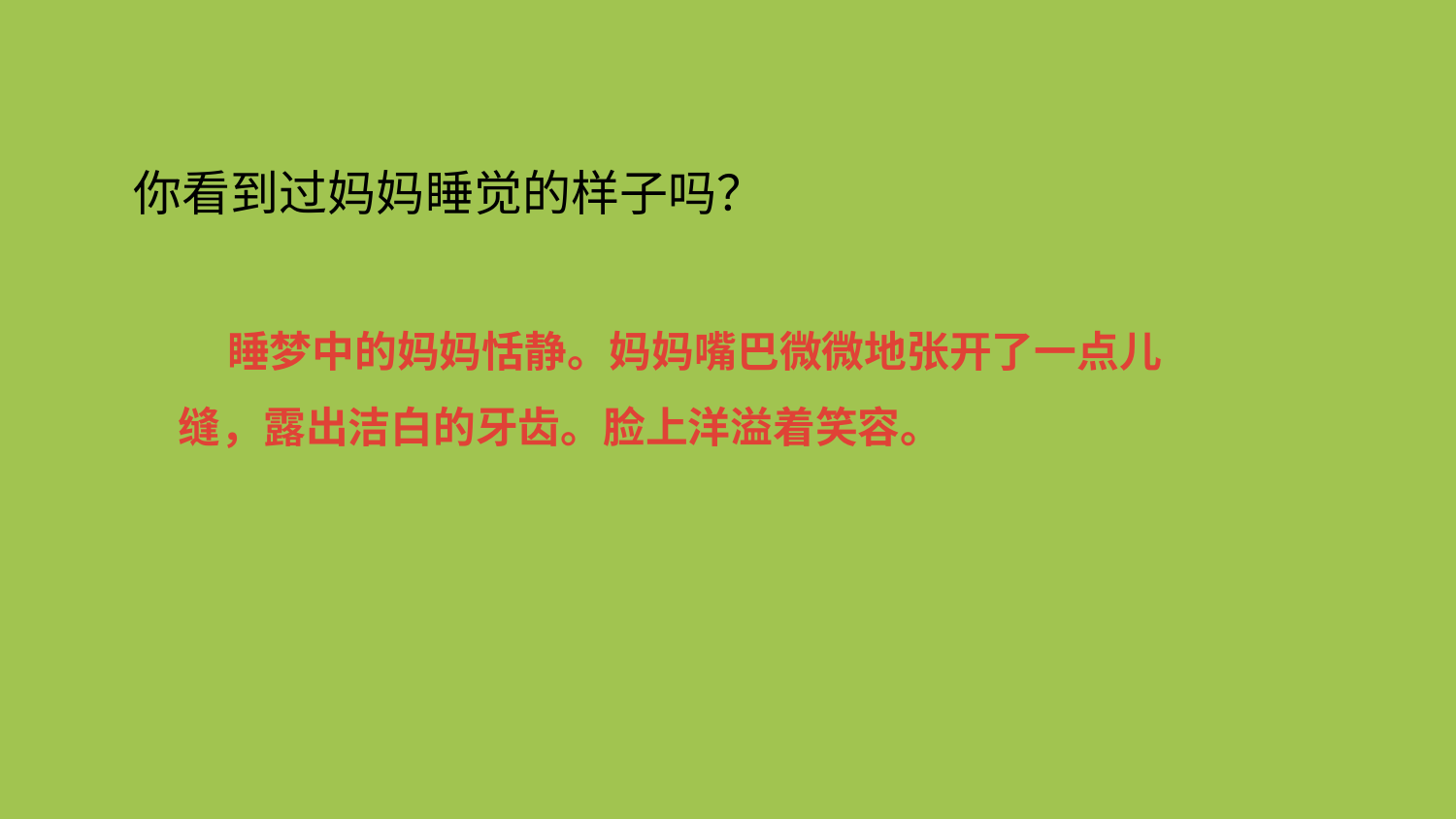

你看到过妈妈睡觉的样子吗？
    睡梦中的妈妈恬静。妈妈嘴巴微微地张开了一点儿缝，露出洁白的牙齿。脸上洋溢着笑容。